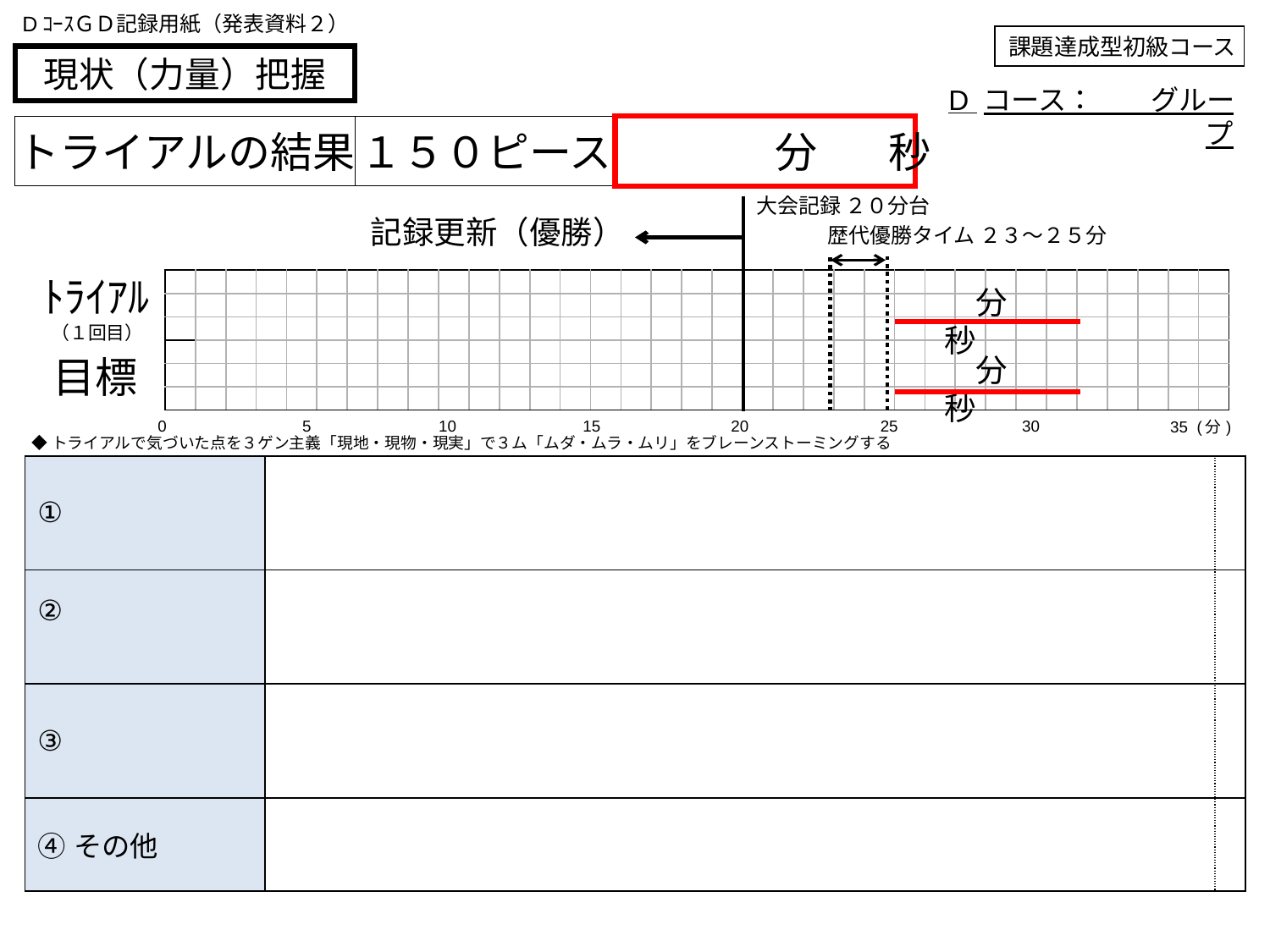

DｺｰｽＧＤ記録用紙（発表資料２）
課題達成型初級コース
現状（力量）把握
D コース：　　グループ

トライアルの結果
１５０ピース
　　　　　　　　分　   秒
大会記録 ２０分台
記録更新（優勝）
歴代優勝タイム ２３～２５分
ﾄﾗｲｱﾙ
（１回目）
|  |  |  |  |  |  |  |  |  |  |  |  |  |  |  |  |  |  |  |  |  |  |  |  |  |  |  |  |  |  |  |  |  |  |  |
| --- | --- | --- | --- | --- | --- | --- | --- | --- | --- | --- | --- | --- | --- | --- | --- | --- | --- | --- | --- | --- | --- | --- | --- | --- | --- | --- | --- | --- | --- | --- | --- | --- | --- | --- |
|  |  |  |  |  |  |  |  |  |  |  |  |  |  |  |  |  |  |  |  |  |  |  |  |  |  |  |  |  |  |  |  |  |  |  |
|  |  |  |  |  |  |  |  |  |  |  |  |  |  |  |  |  |  |  |  |  |  |  |  |  |  |  |  |  |  |  |  |  |  |  |
|  |  |  |  |  |  |  |  |  |  |  |  |  |  |  |  |  |  |  |  |  |  |  |  |  |  |  |  |  |  |  |  |  |  |  |
|  |  |  |  |  |  |  |  |  |  |  |  |  |  |  |  |  |  |  |  |  |  |  |  |  |  |  |  |  |  |  |  |  |  |  |
|  |  |  |  |  |  |  |  |  |  |  |  |  |  |  |  |  |  |  |  |  |  |  |  |  |  |  |  |  |  |  |  |  |  |  |
　　分  　　秒
　　分  　　秒
目標
| 0 | 5 | 10 | 15 | 20 | 25 | 30 | 35 (分) |
| --- | --- | --- | --- | --- | --- | --- | --- |
◆トライアルで気づいた点を３ゲン主義「現地・現物・現実」で３ム「ムダ・ムラ・ムリ」をブレーンストーミングする
| ① |  |  |
| --- | --- | --- |
| ② |  |  |
| ③ |  |  |
| ④その他 |  |  |